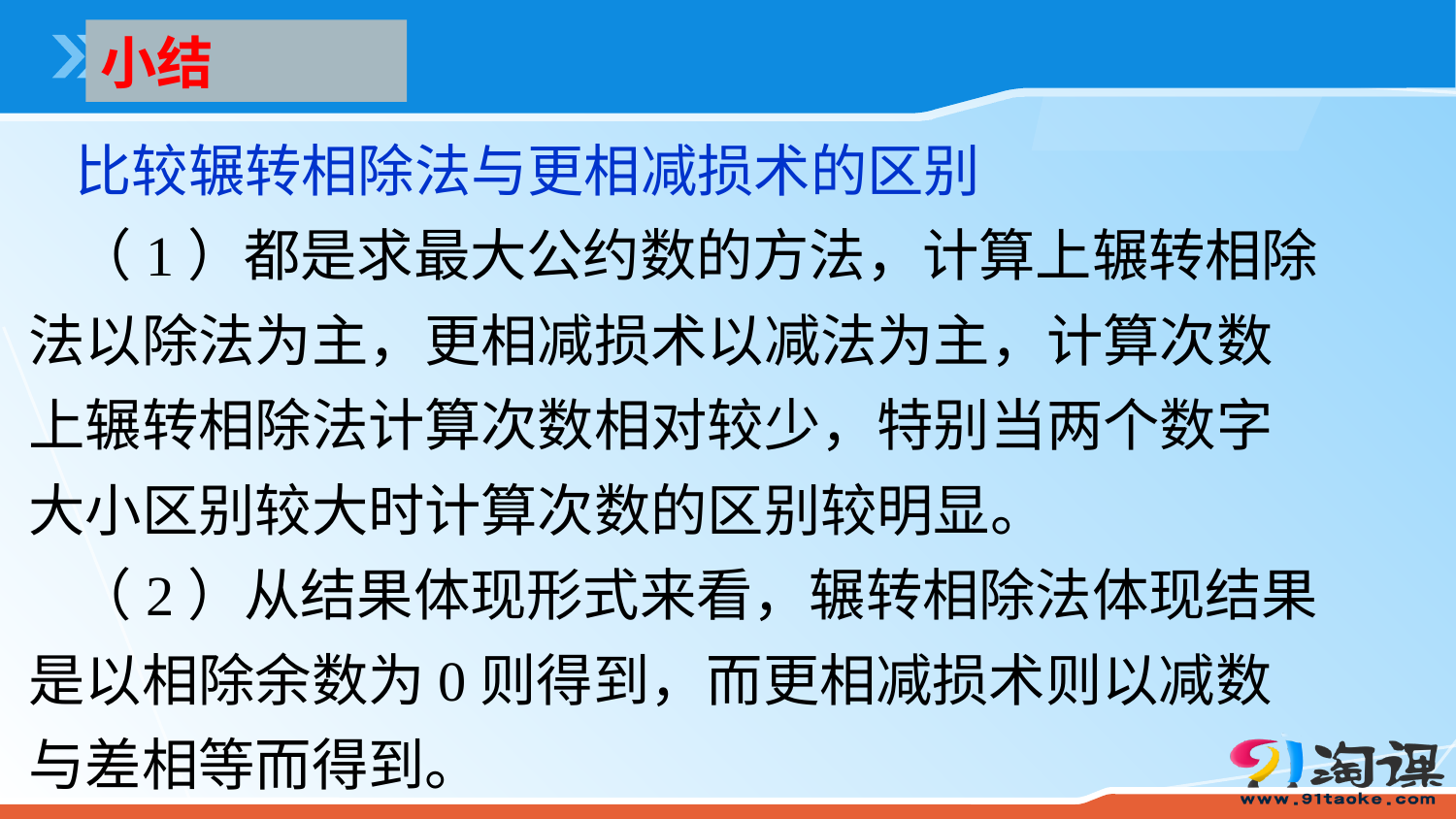

小结

比较辗转相除法与更相减损术的区别
（1）都是求最大公约数的方法，计算上辗转相除法以除法为主，更相减损术以减法为主，计算次数上辗转相除法计算次数相对较少，特别当两个数字大小区别较大时计算次数的区别较明显。
（2）从结果体现形式来看，辗转相除法体现结果是以相除余数为0则得到，而更相减损术则以减数与差相等而得到。